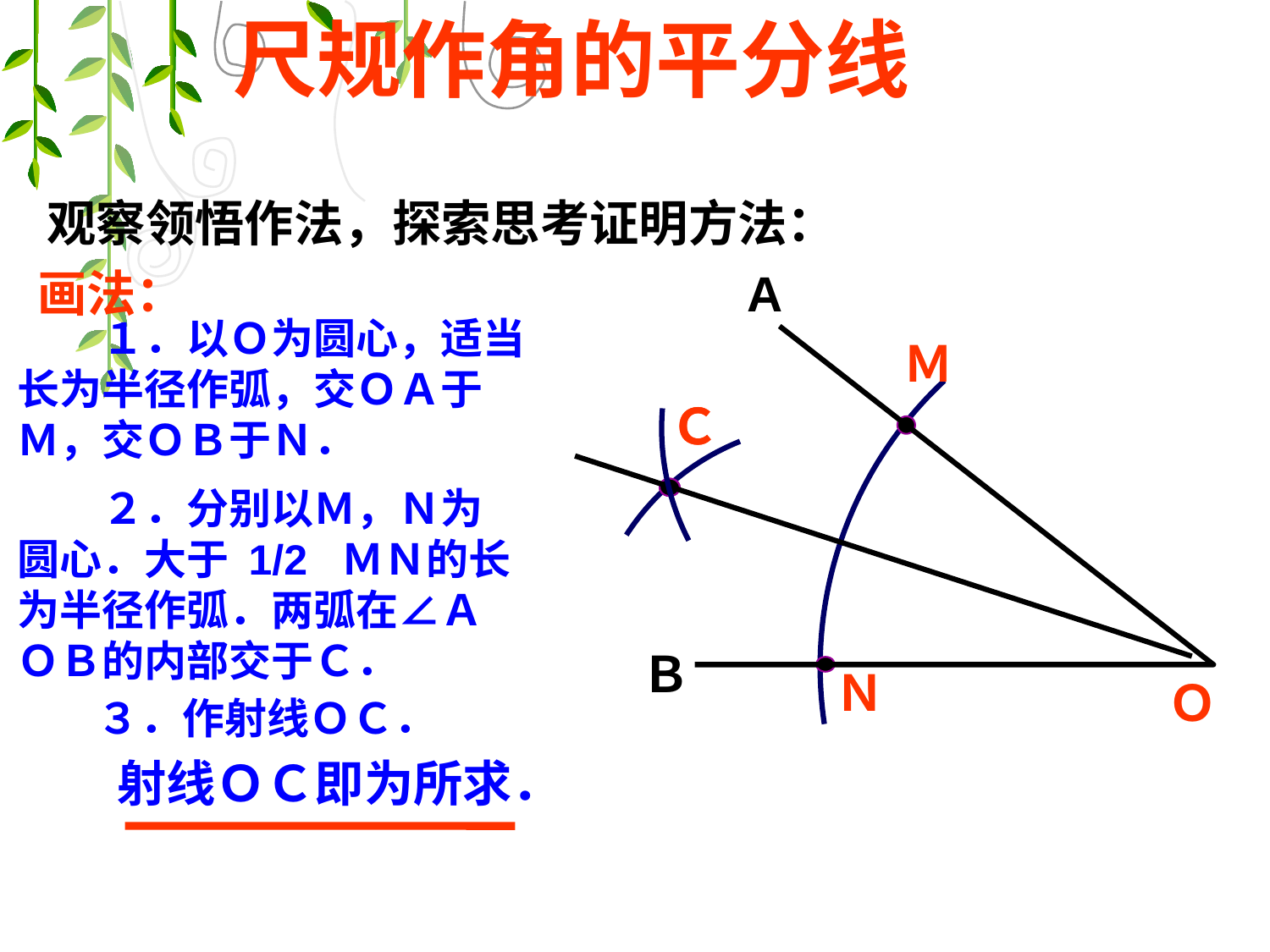

尺规作角的平分线
观察领悟作法，探索思考证明方法：
画法：
A
　　１．以Ｏ为圆心，适当长为半径作弧，交ＯＡ于Ｍ，交ＯＢ于Ｎ．

Ｍ

Ｃ

Ｃ

　　２．分别以Ｍ，Ｎ为圆心．大于 1/2  ＭＮ的长为半径作弧．两弧在∠ＡＯＢ的内部交于Ｃ．
Ｂ
Ｎ

Ｏ
３．作射线ＯＣ．
射线ＯＣ即为所求．